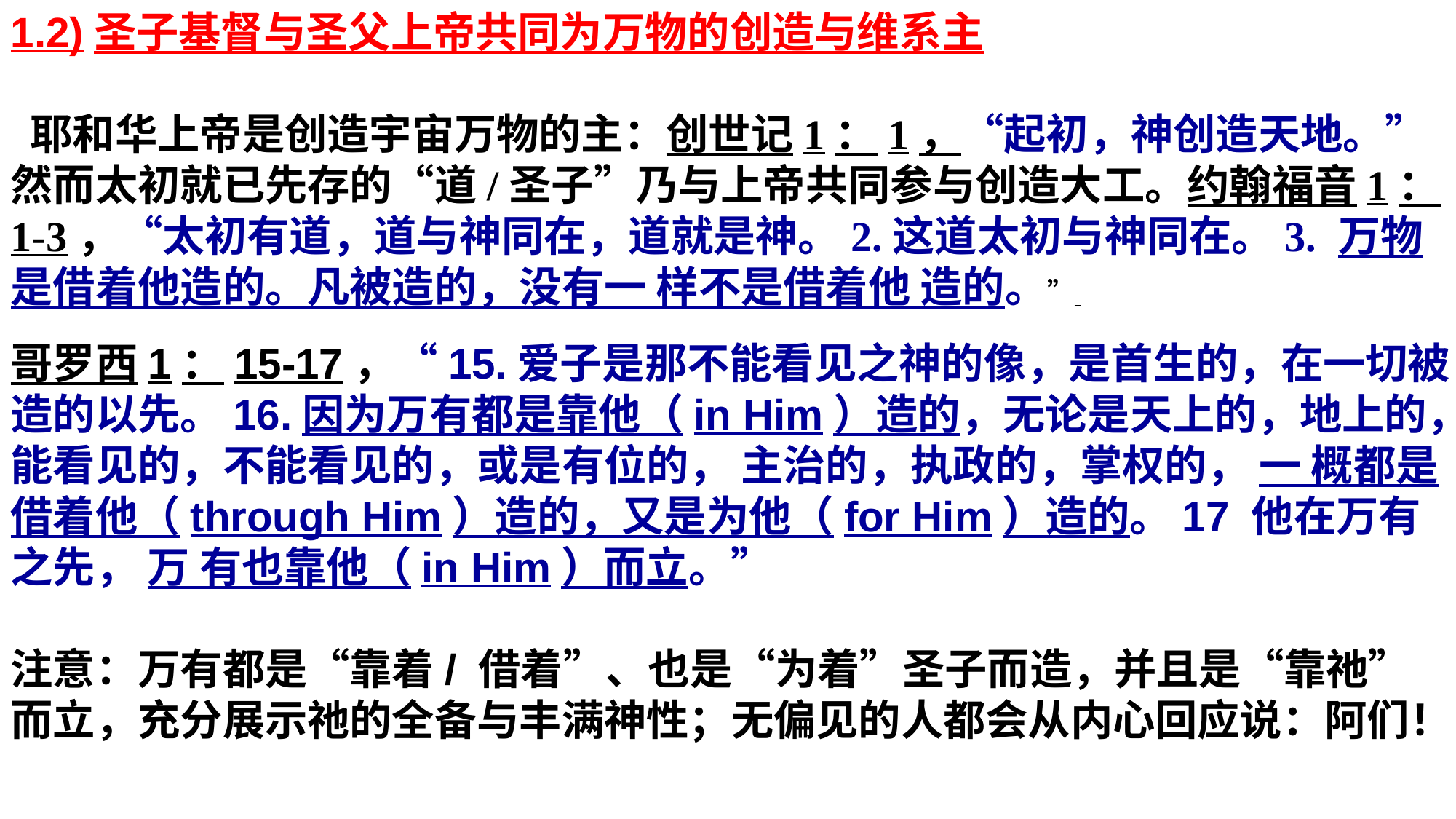

1.2)圣子基督与圣父上帝共同为万物的创造与维系主

 耶和华上帝是创造宇宙万物的主：创世记1：1，“起初，神创造天地。”然而太初就已先存的“道/圣子”乃与上帝共同参与创造大工。约翰福音1：1-3，“太初有道，道与神同在，道就是神。2.这道太初与神同在。3. 万物是借着他造的。凡被造的，没有一 样不是借着他 造的。”

哥罗西1：15-17，“15.爱子是那不能看见之神的像，是首生的，在一切被造的以先。16.因为万有都是靠他（in Him）造的，无论是天上的，地上的，能看见的，不能看见的，或是有位的， 主治的，执政的，掌权的， 一 概都是借着他（through Him）造的，又是为他（for Him）造的。17 他在万有之先， 万 有也靠他（in Him）而立。”

注意：万有都是“靠着/ 借着”、也是“为着”圣子而造，并且是“靠祂”而立，充分展示祂的全备与丰满神性；无偏见的人都会从内心回应说：阿们！